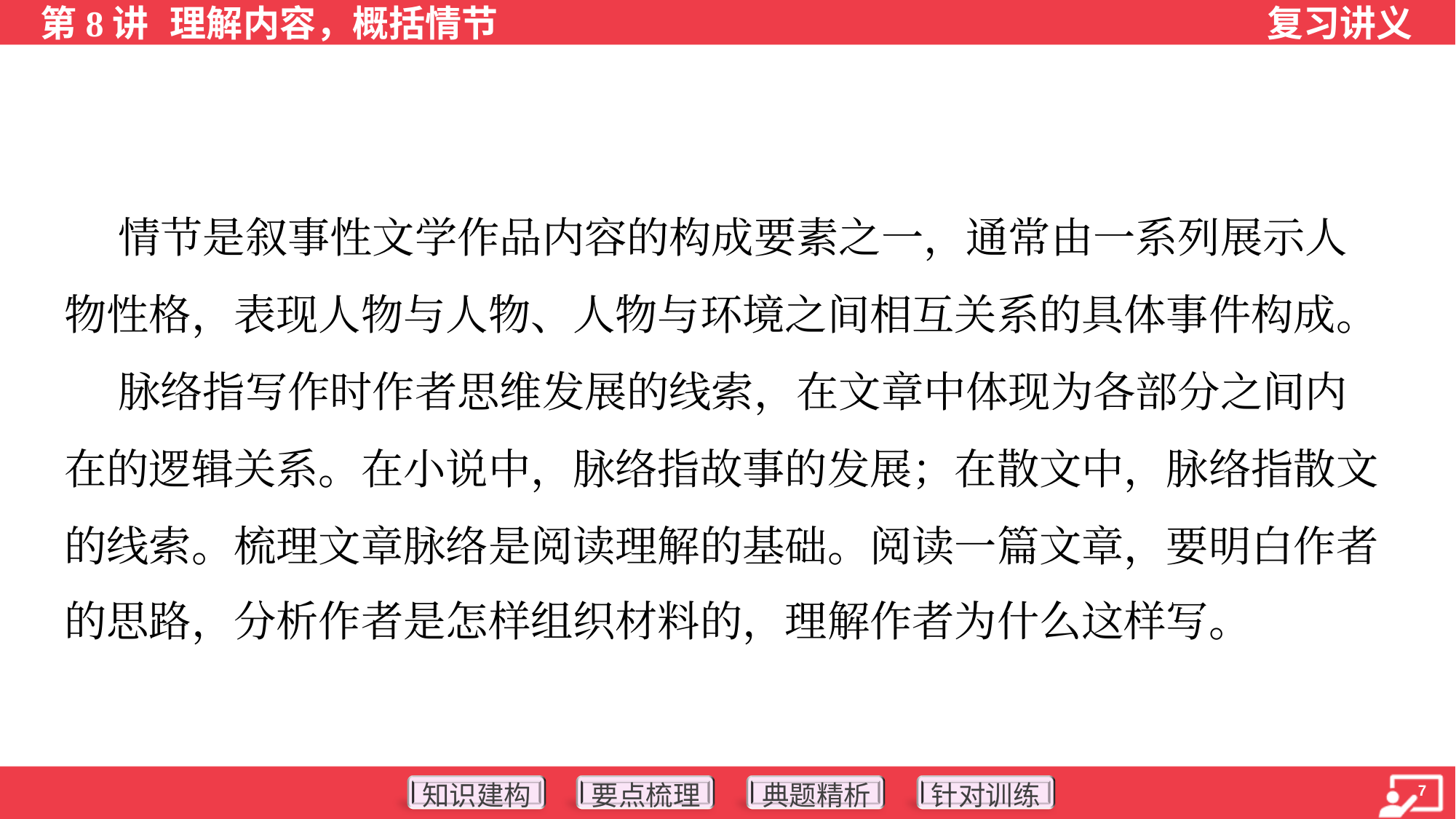

情节是叙事性文学作品内容的构成要素之一，通常由一系列展示人
物性格，表现人物与人物、人物与环境之间相互关系的具体事件构成。
    脉络指写作时作者思维发展的线索，在文章中体现为各部分之间内
在的逻辑关系。在小说中，脉络指故事的发展；在散文中，脉络指散文
的线索。梳理文章脉络是阅读理解的基础。阅读一篇文章，要明白作者
的思路，分析作者是怎样组织材料的，理解作者为什么这样写。